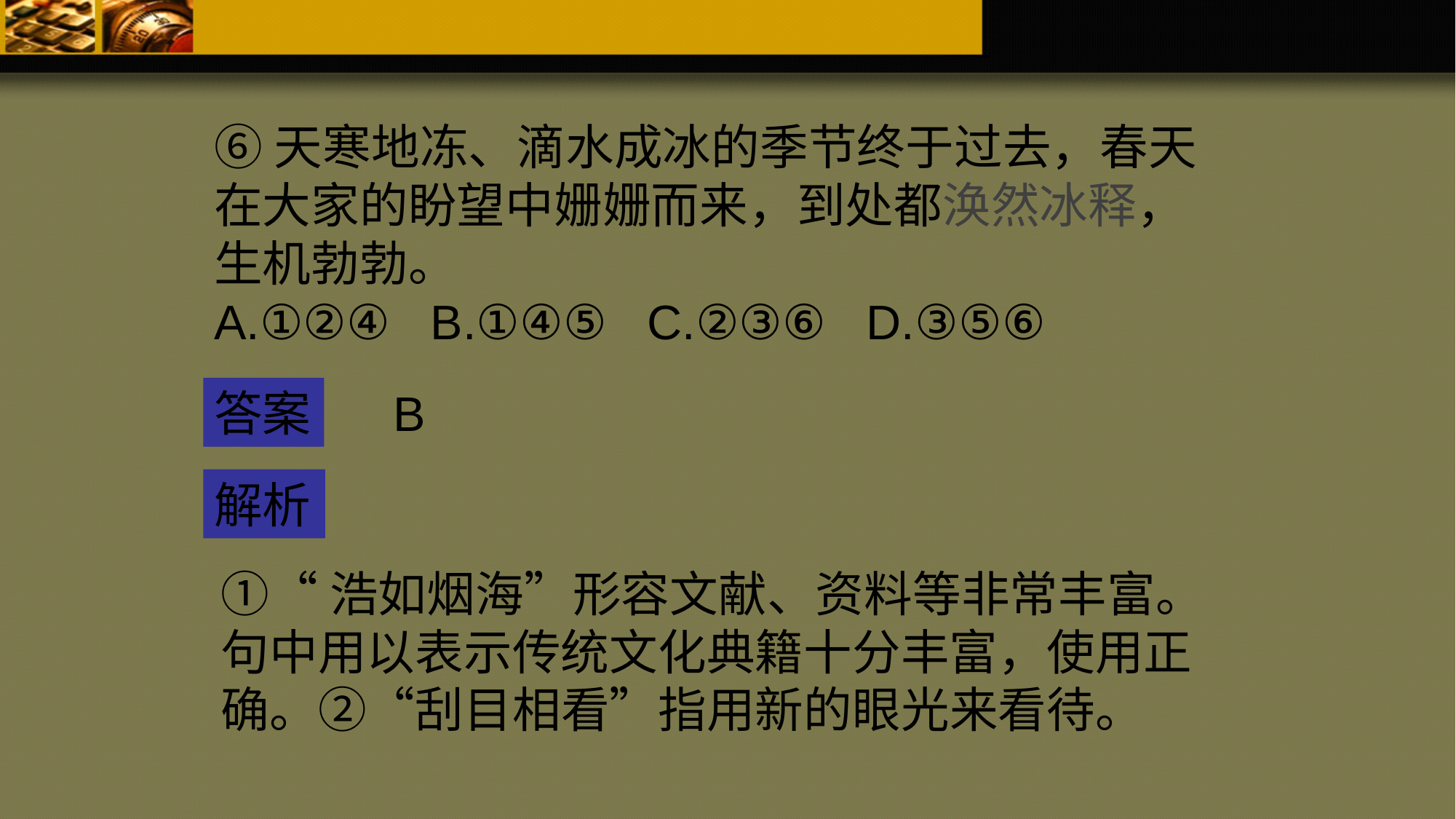

⑥天寒地冻、滴水成冰的季节终于过去，春天在大家的盼望中姗姗而来，到处都涣然冰释，生机勃勃。
A.①②④   B.①④⑤   C.②③⑥   D.③⑤⑥
答案
B
解析
①“浩如烟海”形容文献、资料等非常丰富。句中用以表示传统文化典籍十分丰富，使用正确。②“刮目相看”指用新的眼光来看待。